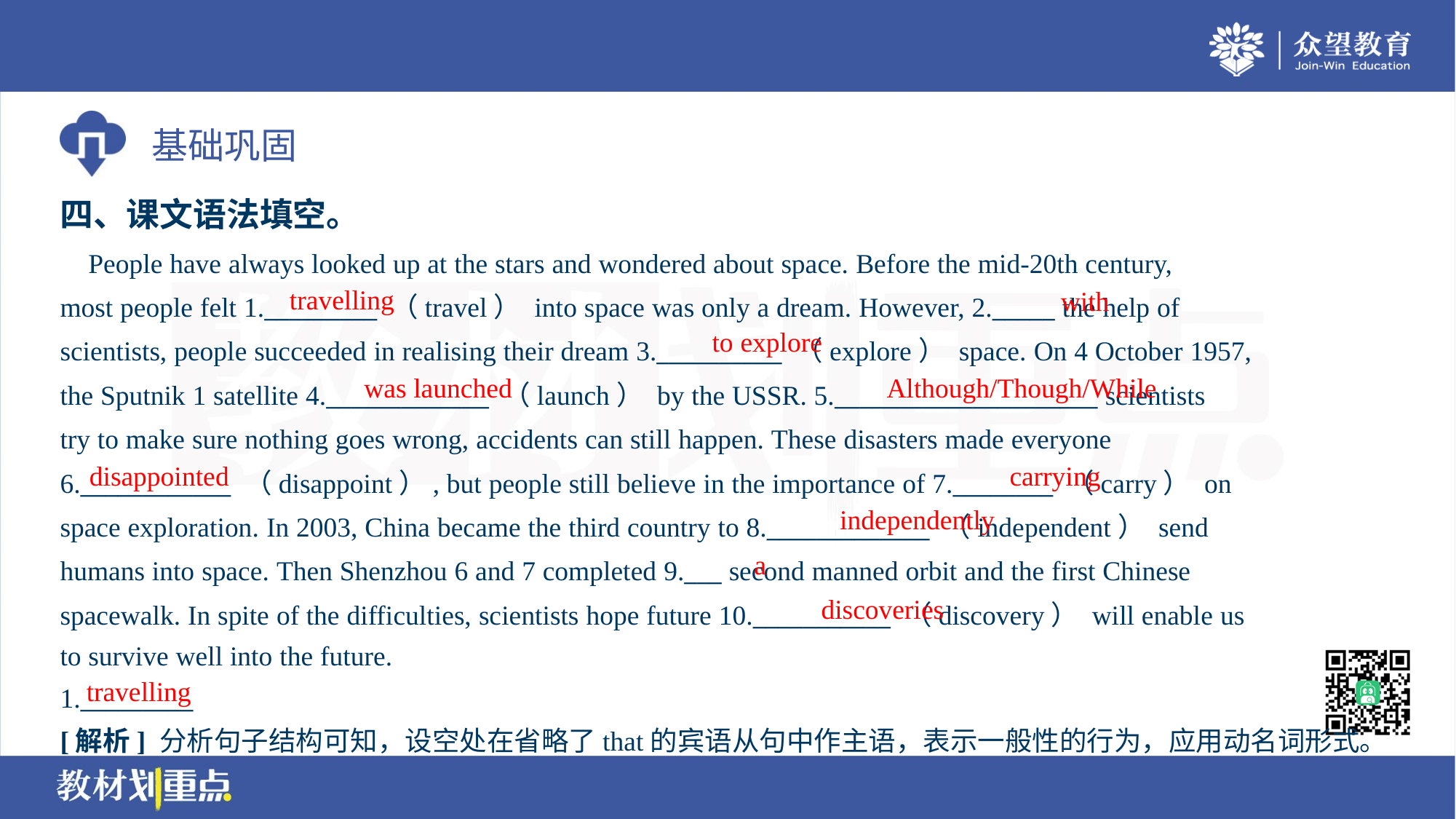

四、课文语法填空。
    People have always looked up at the stars and wondered about space. Before the mid-20th century,
most people felt 1._________ （travel） into space was only a dream. However, 2._____ the help of
scientists, people succeeded in realising their dream 3.__________ （explore） space. On 4 October 1957,
the Sputnik 1 satellite 4._____________ （launch） by the USSR. 5._____________________ scientists
try to make sure nothing goes wrong, accidents can still happen. These disasters made everyone
6.____________ （disappoint）, but people still believe in the importance of 7.________ （carry） on
space exploration. In 2003, China became the third country to 8._____________ （independent） send
humans into space. Then Shenzhou 6 and 7 completed 9.___ second manned orbit and the first Chinese
spacewalk. In spite of the difficulties, scientists hope future 10.___________ （discovery） will enable us
to survive well into the future.
travelling
with
to explore
Although/Though/While
was launched
disappointed
carrying
independently
a
discoveries
travelling
1._________
[解析] 分析句子结构可知，设空处在省略了that的宾语从句中作主语，表示一般性的行为，应用动名词形式。